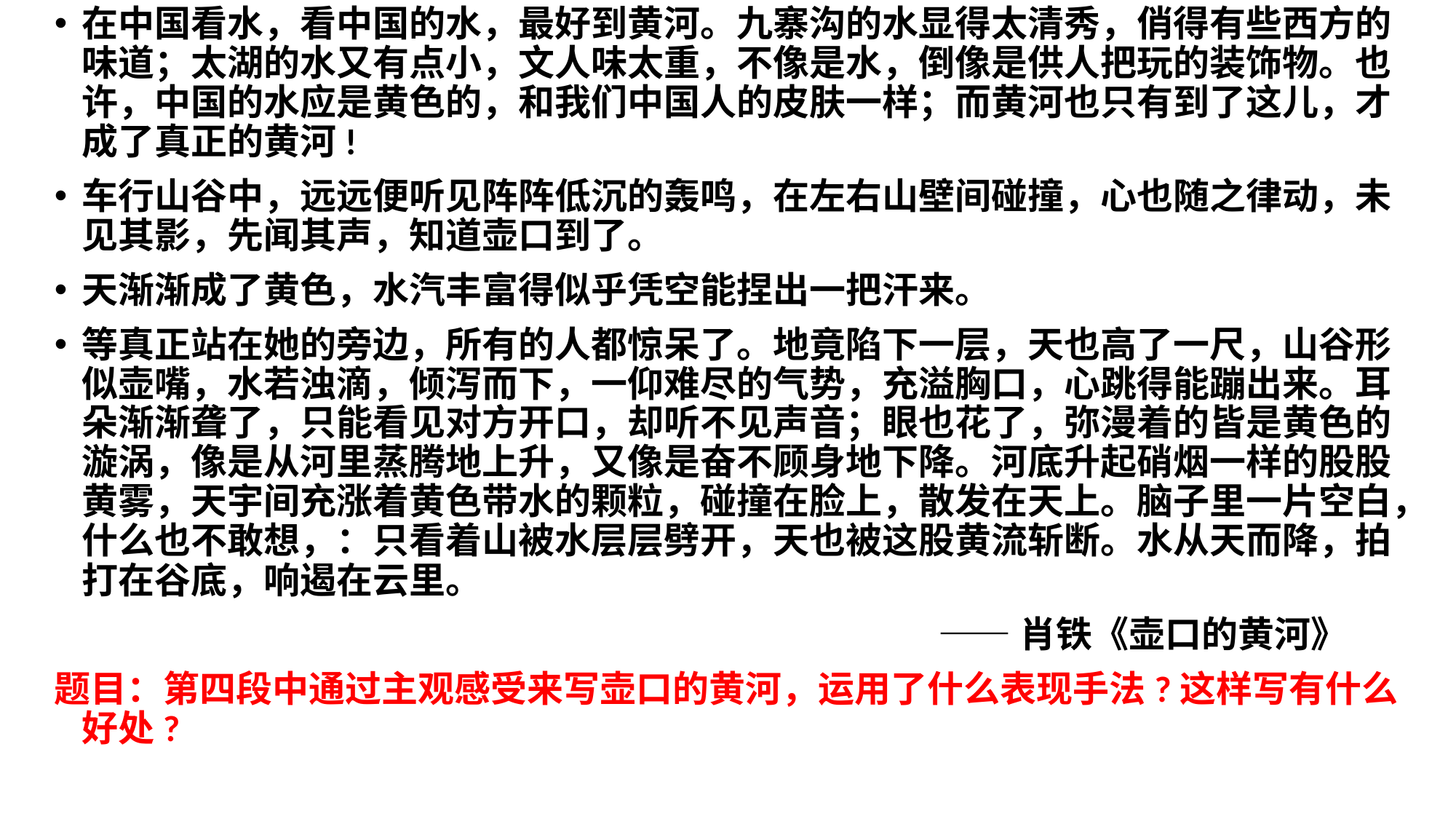

在中国看水，看中国的水，最好到黄河。九寨沟的水显得太清秀，俏得有些西方的味道；太湖的水又有点小，文人味太重，不像是水，倒像是供人把玩的装饰物。也许，中国的水应是黄色的，和我们中国人的皮肤一样；而黄河也只有到了这儿，才成了真正的黄河!
车行山谷中，远远便听见阵阵低沉的轰鸣，在左右山壁间碰撞，心也随之律动，未见其影，先闻其声，知道壶口到了。
天渐渐成了黄色，水汽丰富得似乎凭空能捏出一把汗来。
等真正站在她的旁边，所有的人都惊呆了。地竟陷下一层，天也高了一尺，山谷形似壶嘴，水若浊滴，倾泻而下，一仰难尽的气势，充溢胸口，心跳得能蹦出来。耳朵渐渐聋了，只能看见对方开口，却听不见声音；眼也花了，弥漫着的皆是黄色的漩涡，像是从河里蒸腾地上升，又像是奋不顾身地下降。河底升起硝烟一样的股股黄雾，天宇间充涨着黄色带水的颗粒，碰撞在脸上，散发在天上。脑子里一片空白，什么也不敢想，：只看着山被水层层劈开，天也被这股黄流斩断。水从天而降，拍打在谷底，响遏在云里。
                                                                                                            ——肖铁《壶口的黄河》
题目：第四段中通过主观感受来写壶口的黄河，运用了什么表现手法?这样写有什么好处?